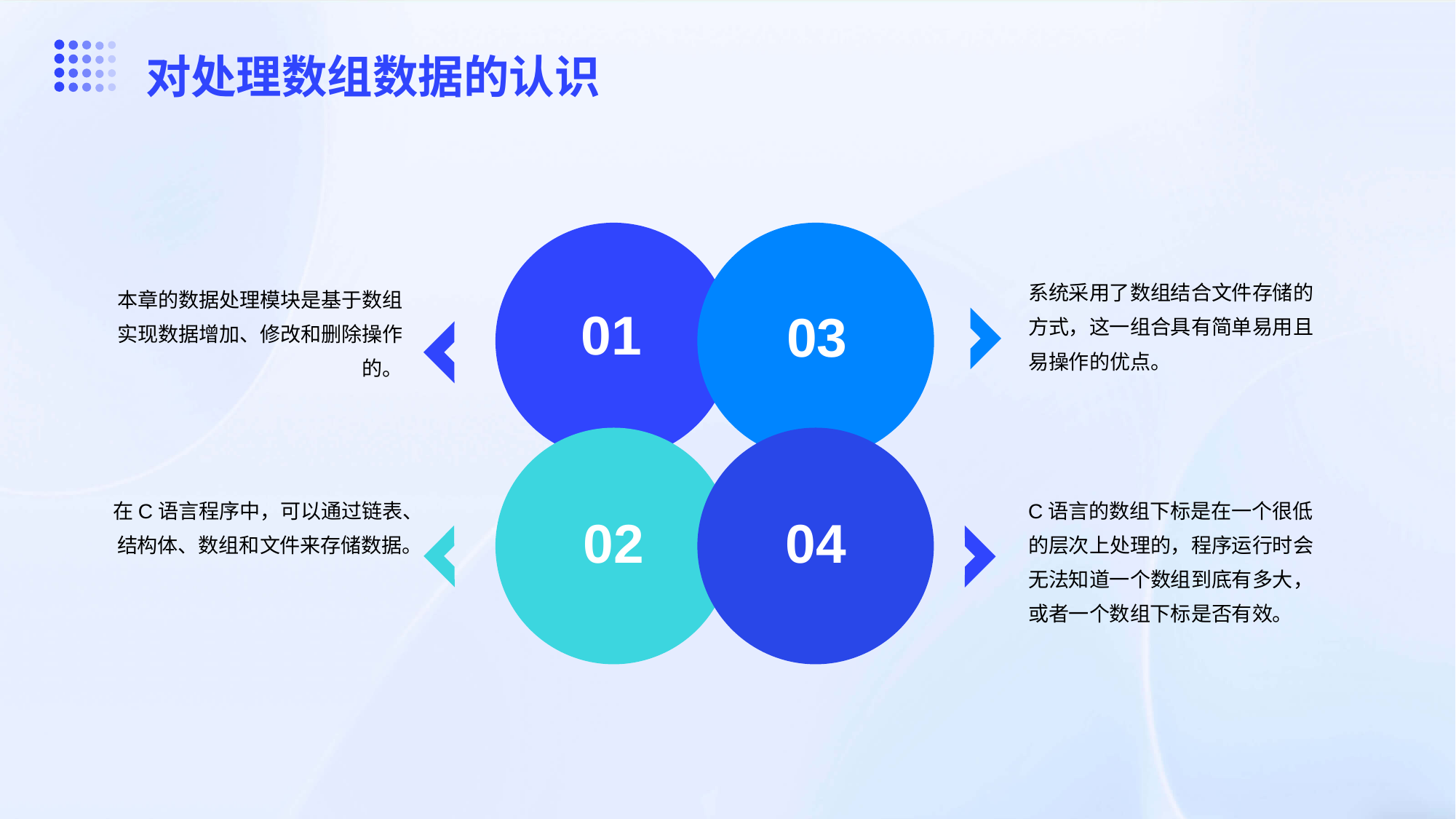

对处理数组数据的认识

系统采用了数组结合文件存储的方式，这一组合具有简单易用且易操作的优点。
本章的数据处理模块是基于数组实现数据增加、修改和删除操作的。
01
03

在C语言程序中，可以通过链表、结构体、数组和文件来存储数据。
C语言的数组下标是在一个很低的层次上处理的，程序运行时会无法知道一个数组到底有多大，或者一个数组下标是否有效。
02
04